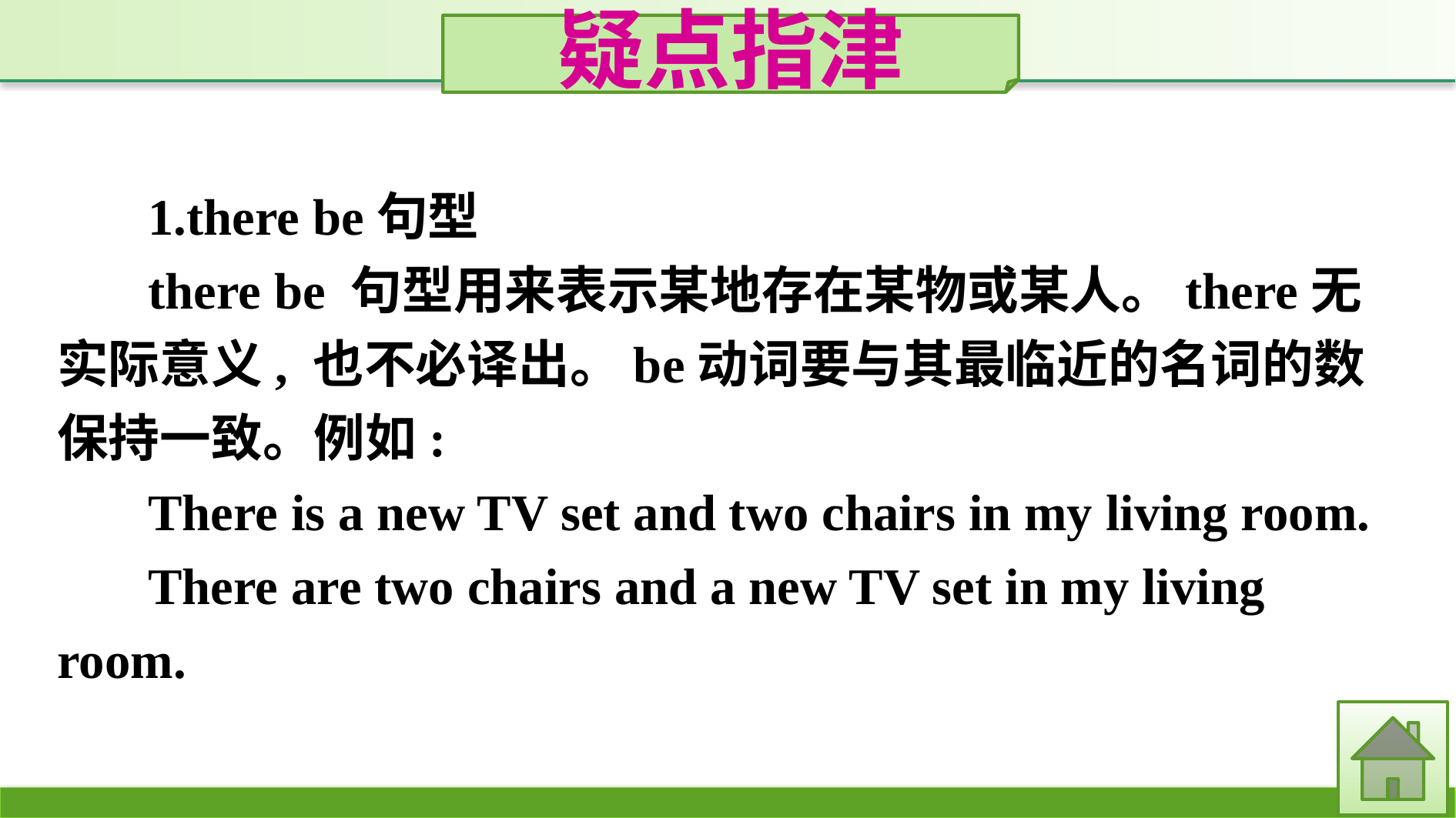

疑点指津
1.there be句型
there be 句型用来表示某地存在某物或某人。there无实际意义, 也不必译出。be动词要与其最临近的名词的数保持一致。例如:
There is a new TV set and two chairs in my living room.
There are two chairs and a new TV set in my living room.